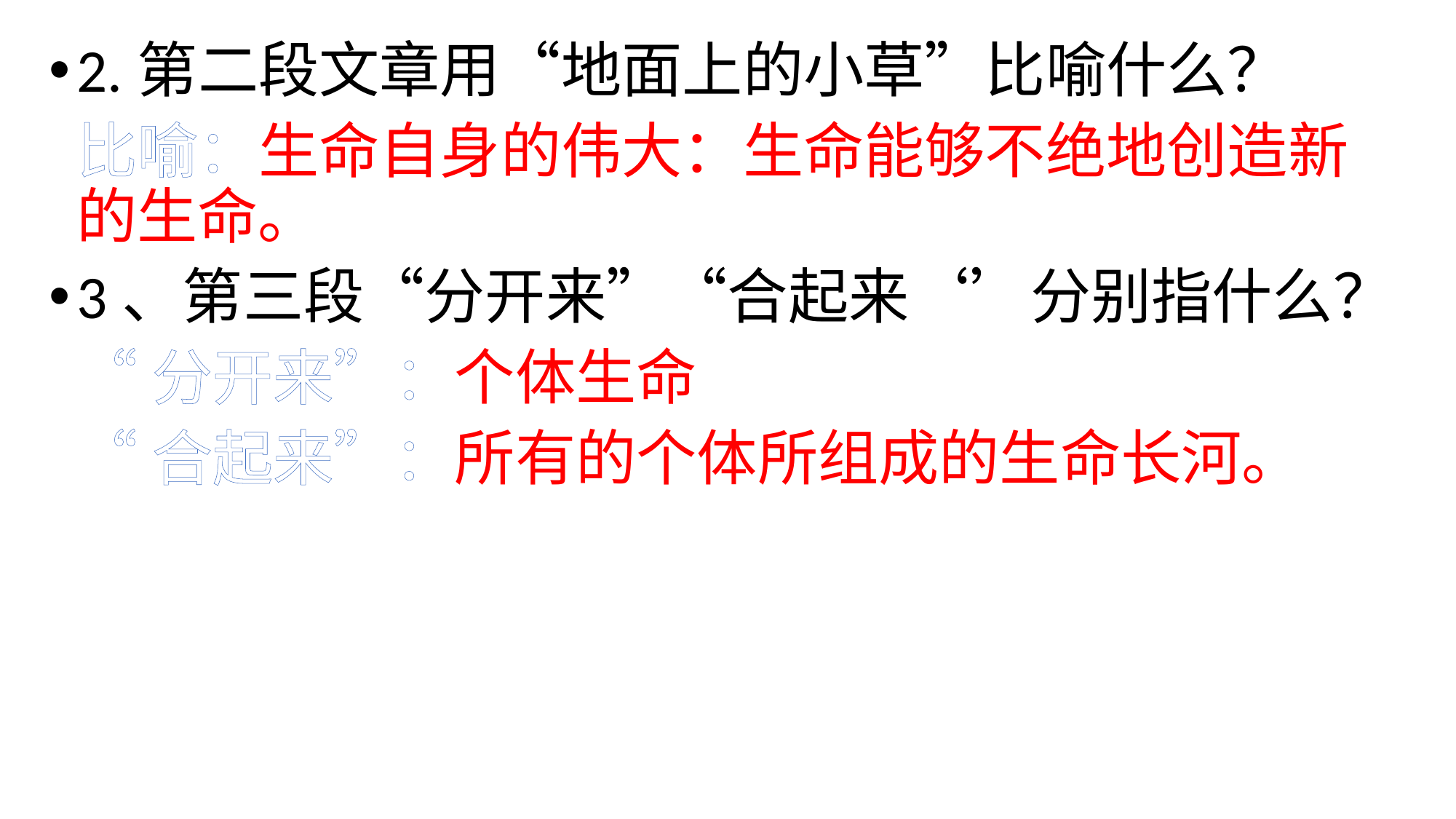

2.第二段文章用“地面上的小草”比喻什么？
比喻：生命自身的伟大：生命能够不绝地创造新的生命。
3、第三段“分开来”“合起来‘’分别指什么？
“分开来”：个体生命
“合起来”：所有的个体所组成的生命长河。